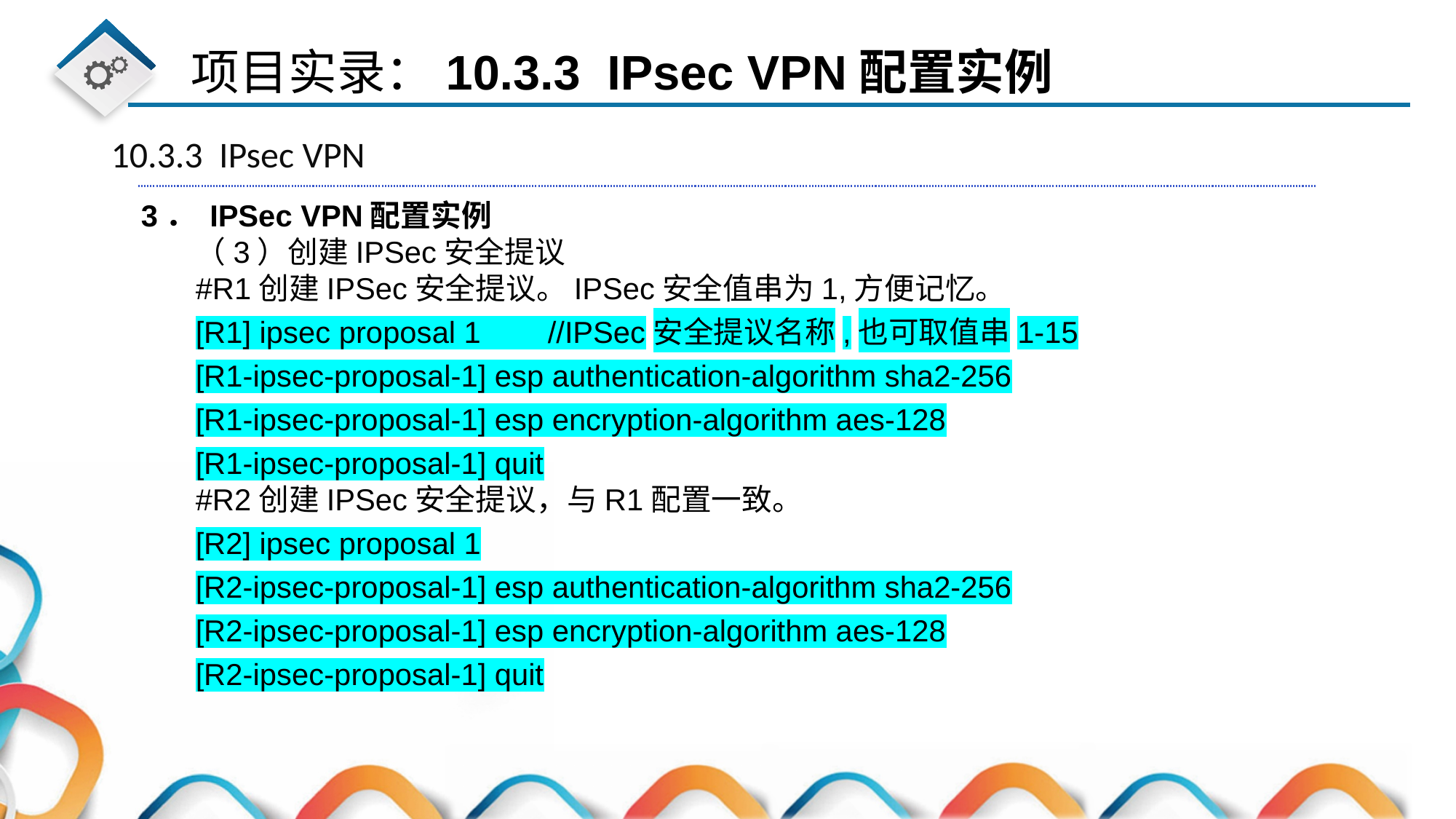

10.3.3  IPsec VPN

3． IPSec VPN配置实例
（3）创建IPSec安全提议
#R1创建IPSec安全提议。IPSec安全值串为1,方便记忆。
[R1] ipsec proposal 1        //IPSec安全提议名称,也可取值串1-15
[R1-ipsec-proposal-1] esp authentication-algorithm sha2-256
[R1-ipsec-proposal-1] esp encryption-algorithm aes-128
[R1-ipsec-proposal-1] quit
#R2创建IPSec安全提议，与R1配置一致。
[R2] ipsec proposal 1
[R2-ipsec-proposal-1] esp authentication-algorithm sha2-256
[R2-ipsec-proposal-1] esp encryption-algorithm aes-128
[R2-ipsec-proposal-1] quit